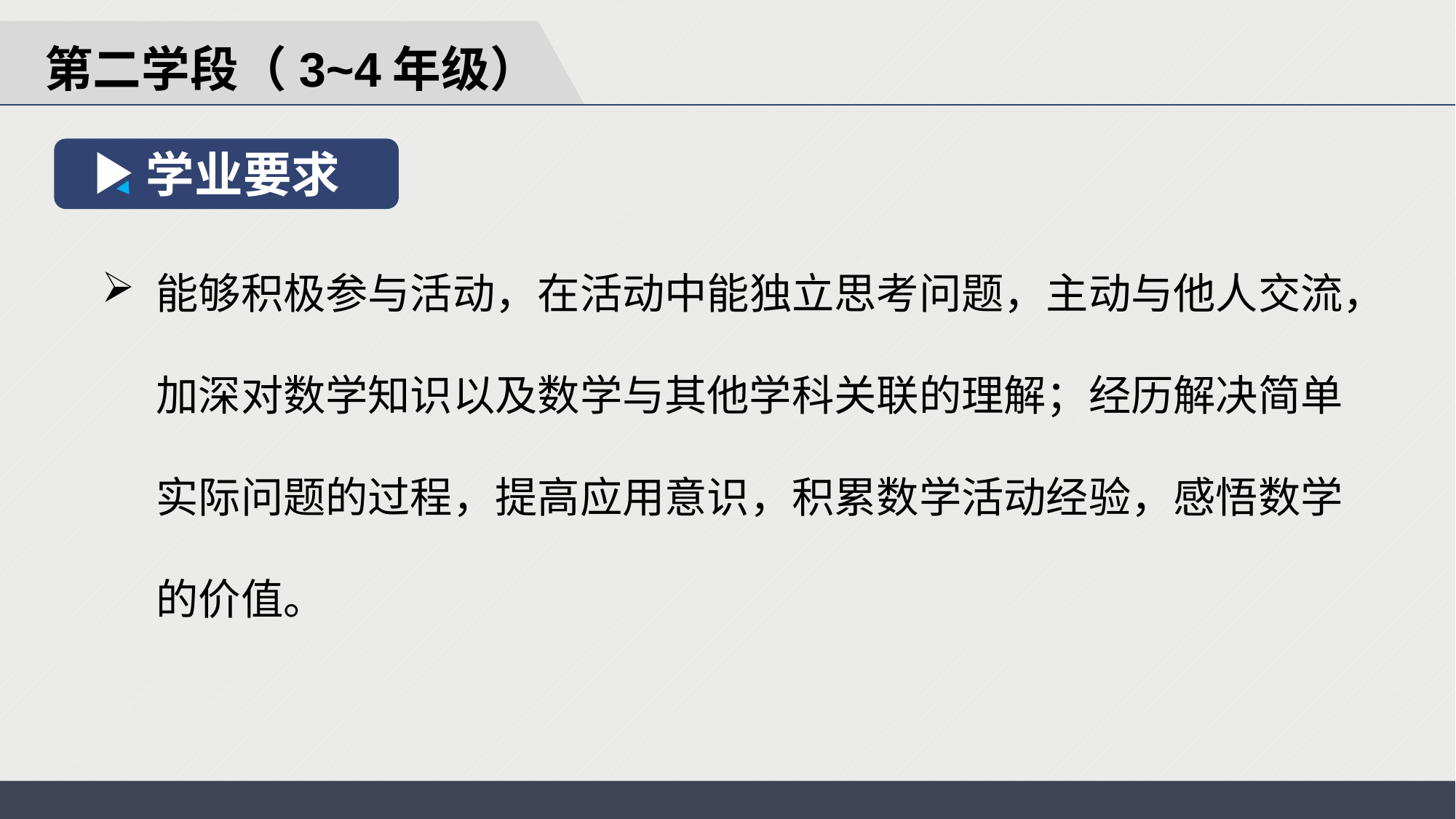

第二学段（3~4年级）
学业要求

能够积极参与活动，在活动中能独立思考问题，主动与他人交流，加深对数学知识以及数学与其他学科关联的理解；经历解决简单实际问题的过程，提高应用意识，积累数学活动经验，感悟数学的价值。